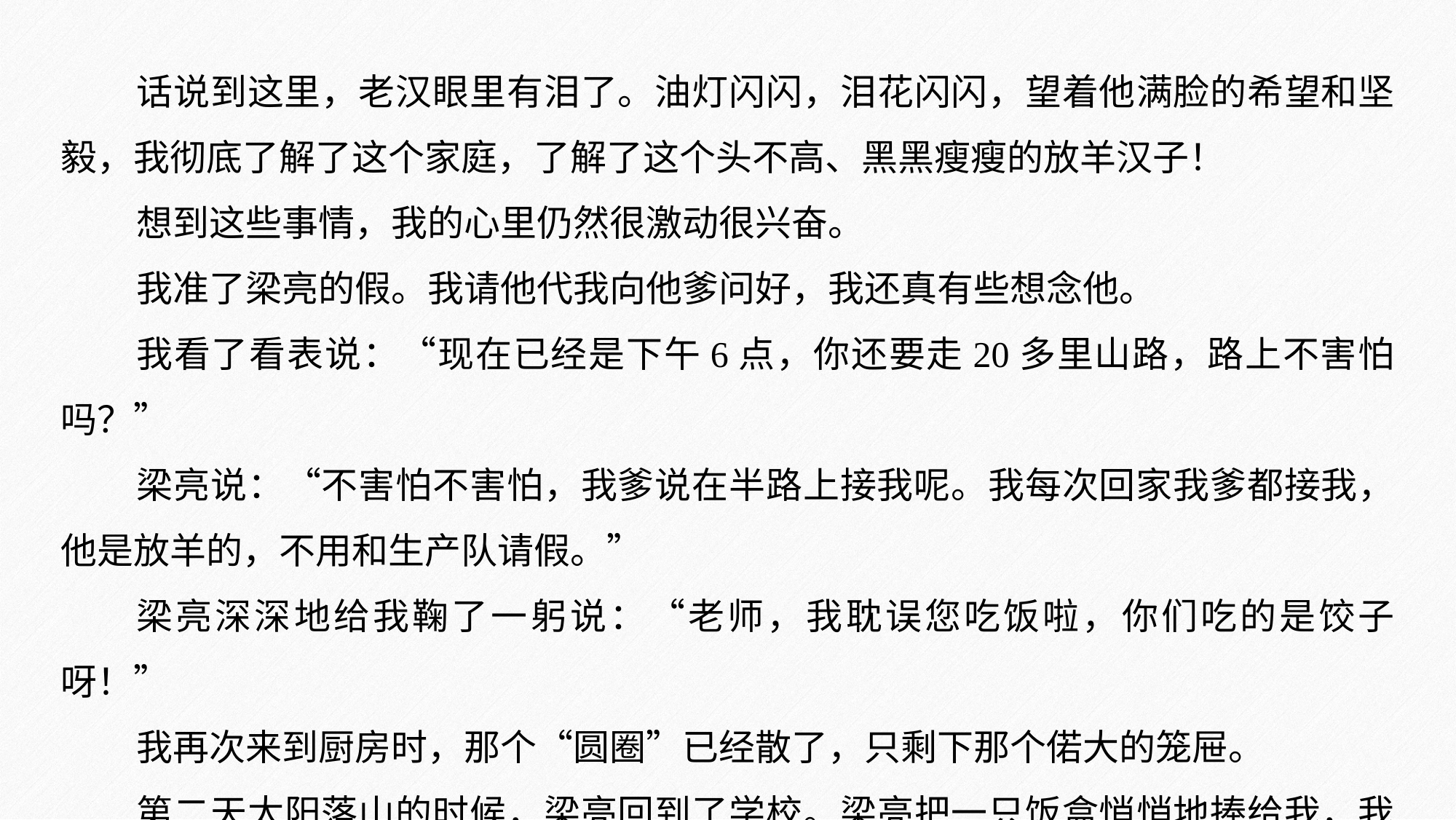

话说到这里，老汉眼里有泪了。油灯闪闪，泪花闪闪，望着他满脸的希望和坚毅，我彻底了解了这个家庭，了解了这个头不高、黑黑瘦瘦的放羊汉子！
想到这些事情，我的心里仍然很激动很兴奋。
我准了梁亮的假。我请他代我向他爹问好，我还真有些想念他。
我看了看表说：“现在已经是下午6点，你还要走20多里山路，路上不害怕吗？”
梁亮说：“不害怕不害怕，我爹说在半路上接我呢。我每次回家我爹都接我，他是放羊的，不用和生产队请假。”
梁亮深深地给我鞠了一躬说：“老师，我耽误您吃饭啦，你们吃的是饺子呀！”
我再次来到厨房时，那个“圆圈”已经散了，只剩下那个偌大的笼屉。
第二天太阳落山的时候，梁亮回到了学校。梁亮把一只饭盒悄悄地捧给我，我忽然闻到了一股浓郁的香气。